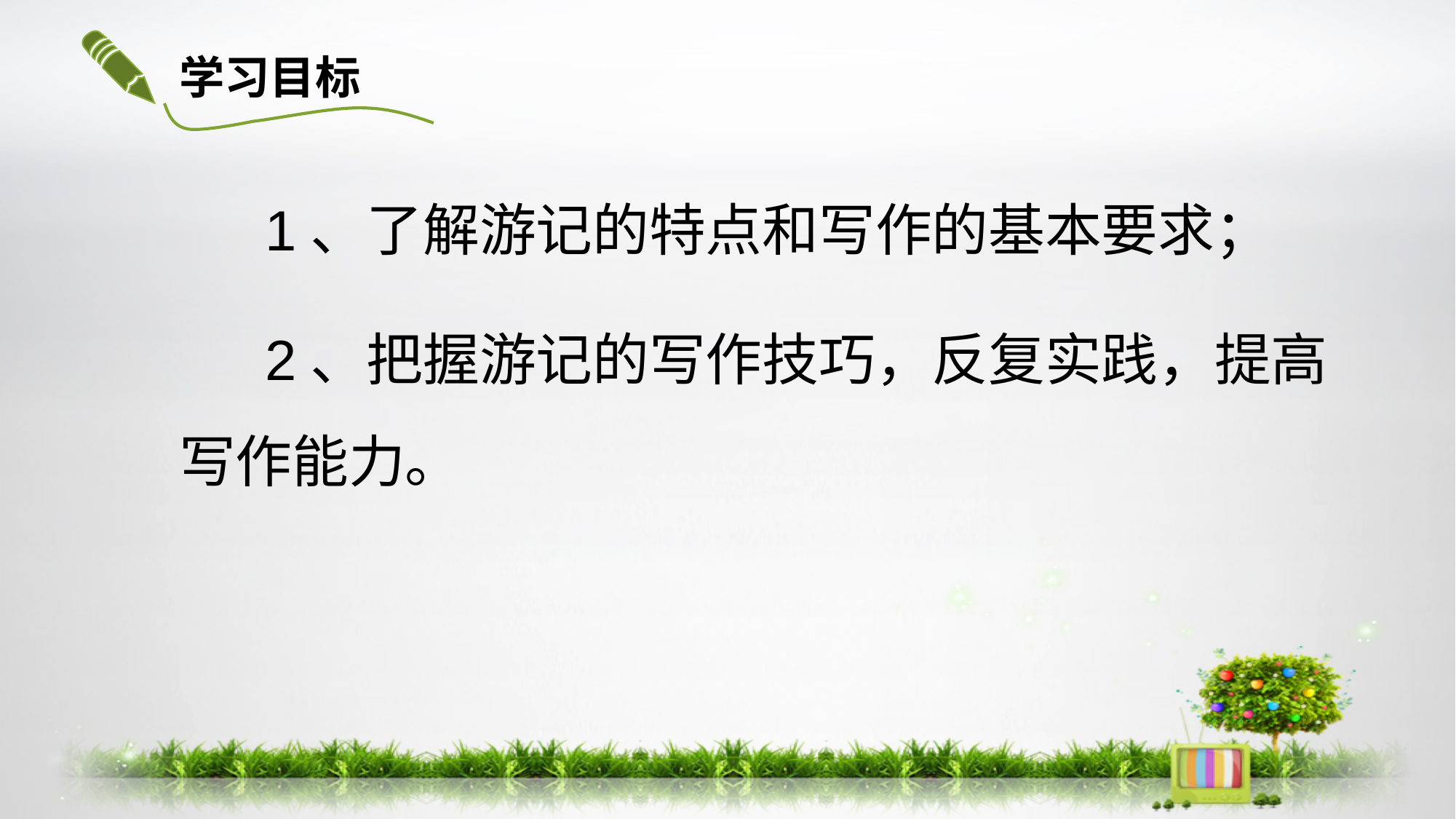

# 学习目标

1、了解游记的特点和写作的基本要求；
2、把握游记的写作技巧，反复实践，提高写作能力。